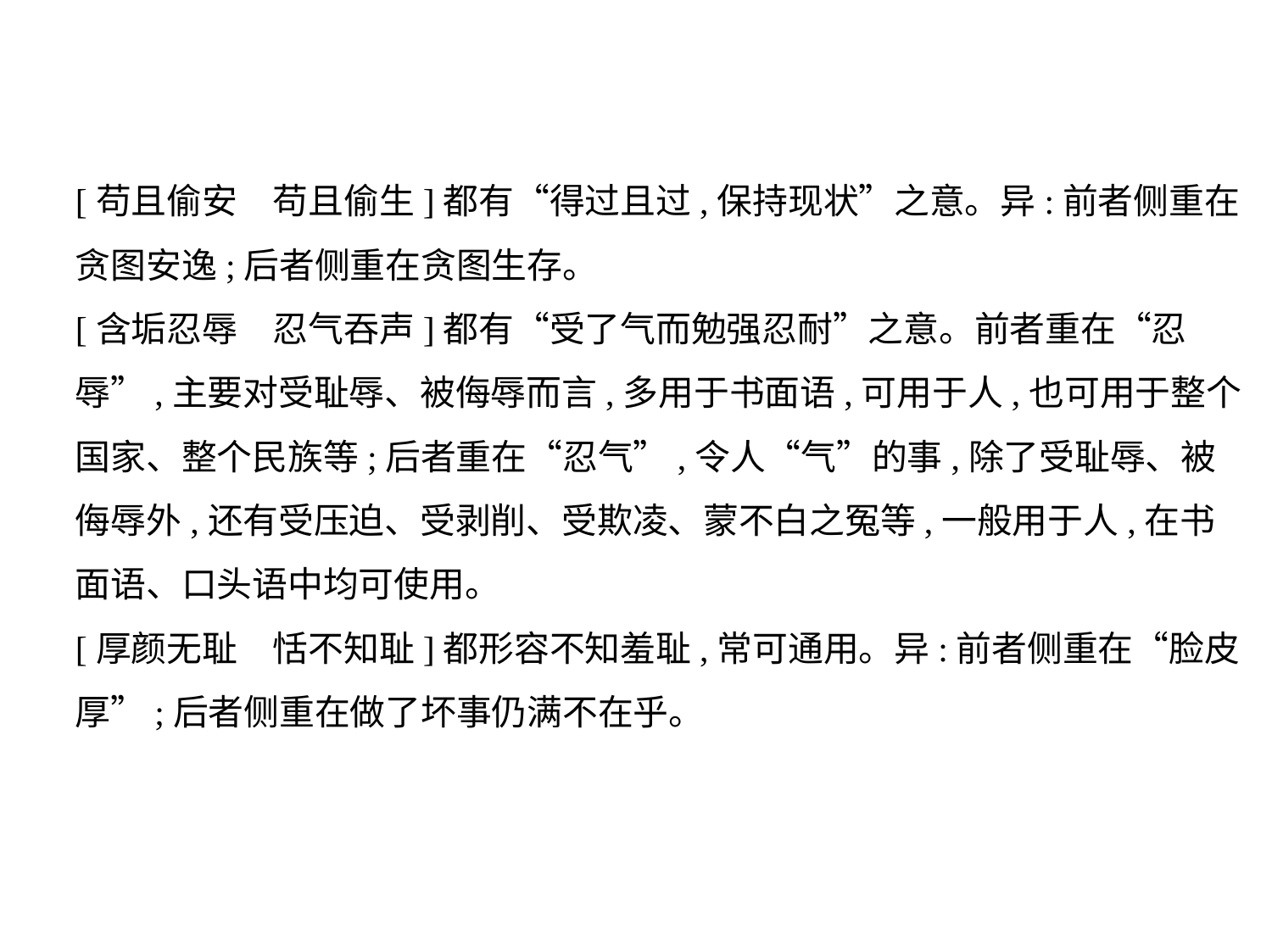

[苟且偷安　苟且偷生]都有“得过且过,保持现状”之意。异:前者侧重在
贪图安逸;后者侧重在贪图生存。
[含垢忍辱　忍气吞声]都有“受了气而勉强忍耐”之意。前者重在“忍
辱”,主要对受耻辱、被侮辱而言,多用于书面语,可用于人,也可用于整个
国家、整个民族等;后者重在“忍气”,令人“气”的事,除了受耻辱、被
侮辱外,还有受压迫、受剥削、受欺凌、蒙不白之冤等,一般用于人,在书
面语、口头语中均可使用。
[厚颜无耻　恬不知耻]都形容不知羞耻,常可通用。异:前者侧重在“脸皮
厚”;后者侧重在做了坏事仍满不在乎。